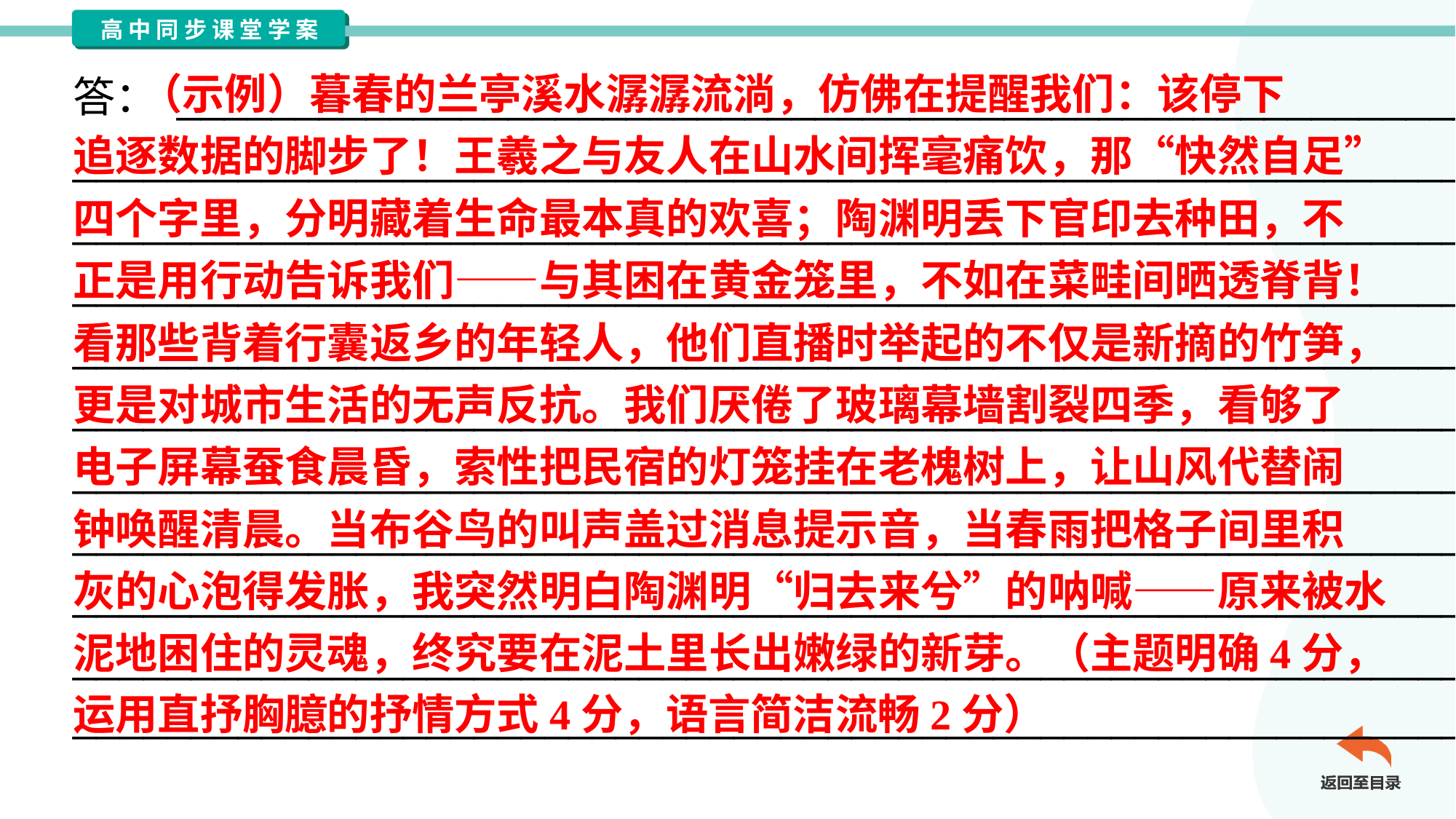

（示例）暮春的兰亭溪水潺潺流淌，仿佛在提醒我们：该停下
追逐数据的脚步了！王羲之与友人在山水间挥毫痛饮，那“快然自足”
四个字里，分明藏着生命最本真的欢喜；陶渊明丢下官印去种田，不
正是用行动告诉我们——与其困在黄金笼里，不如在菜畦间晒透脊背！
看那些背着行囊返乡的年轻人，他们直播时举起的不仅是新摘的竹笋，
更是对城市生活的无声反抗。我们厌倦了玻璃幕墙割裂四季，看够了
电子屏幕蚕食晨昏，索性把民宿的灯笼挂在老槐树上，让山风代替闹
钟唤醒清晨。当布谷鸟的叫声盖过消息提示音，当春雨把格子间里积
灰的心泡得发胀，我突然明白陶渊明“归去来兮”的呐喊——原来被水
泥地困住的灵魂，终究要在泥土里长出嫩绿的新芽。（主题明确4分，
运用直抒胸臆的抒情方式4分，语言简洁流畅2分）
答： ________________________________________________________
_____________________________________________________________
_____________________________________________________________
_____________________________________________________________
_____________________________________________________________
_____________________________________________________________
_____________________________________________________________
_____________________________________________________________
_____________________________________________________________
_____________________________________________________________
_____________________________________________________________